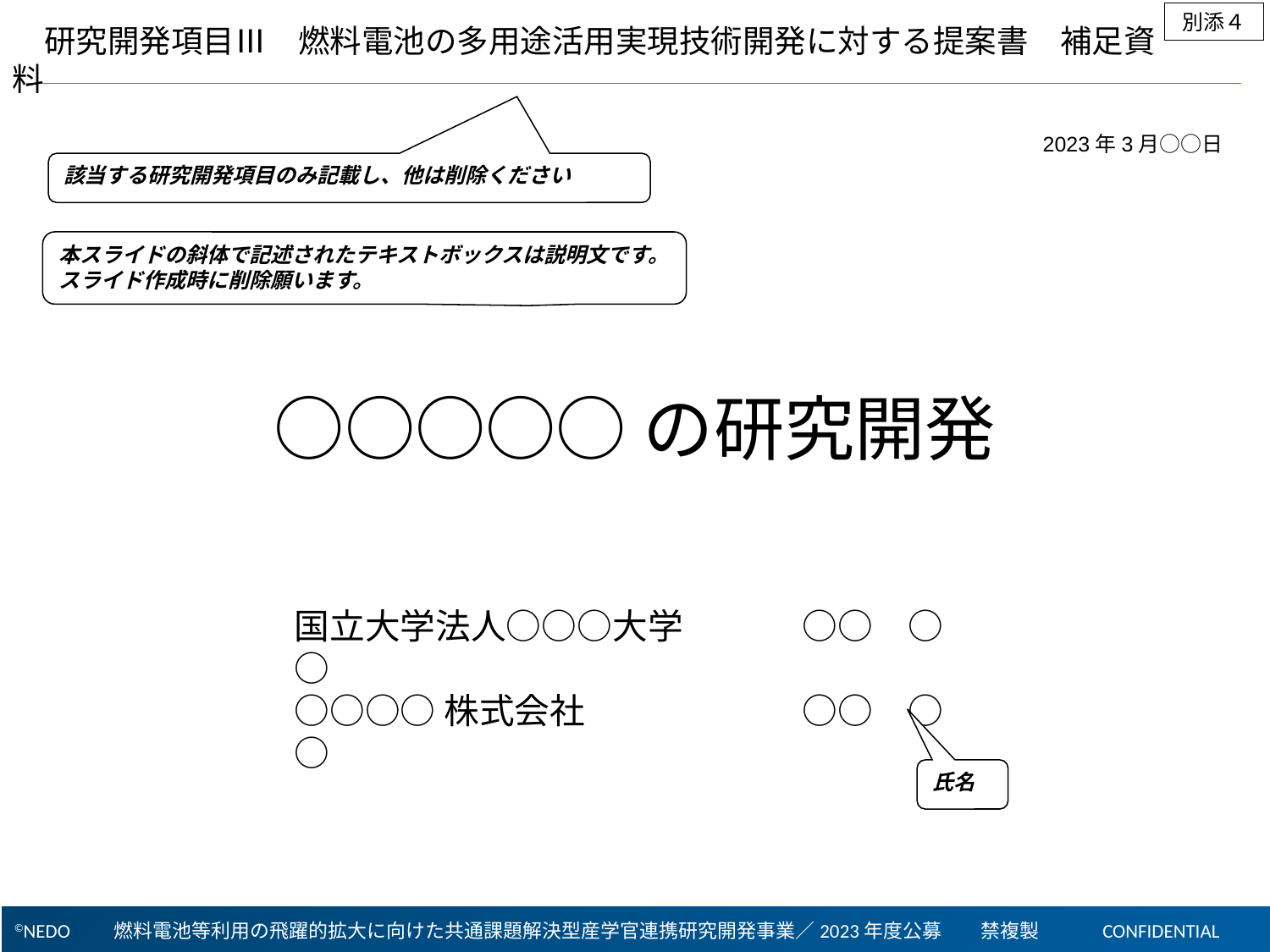

別添４
　研究開発項目Ⅲ　燃料電池の多用途活用実現技術開発に対する提案書　補足資料

2023年3月○○日
該当する研究開発項目のみ記載し、他は削除ください
本スライドの斜体で記述されたテキストボックスは説明文です。
スライド作成時に削除願います。
○○○○○の研究開発
国立大学法人○○○大学	○○　○○
○○○○株式会社　　		○○　○○
氏名